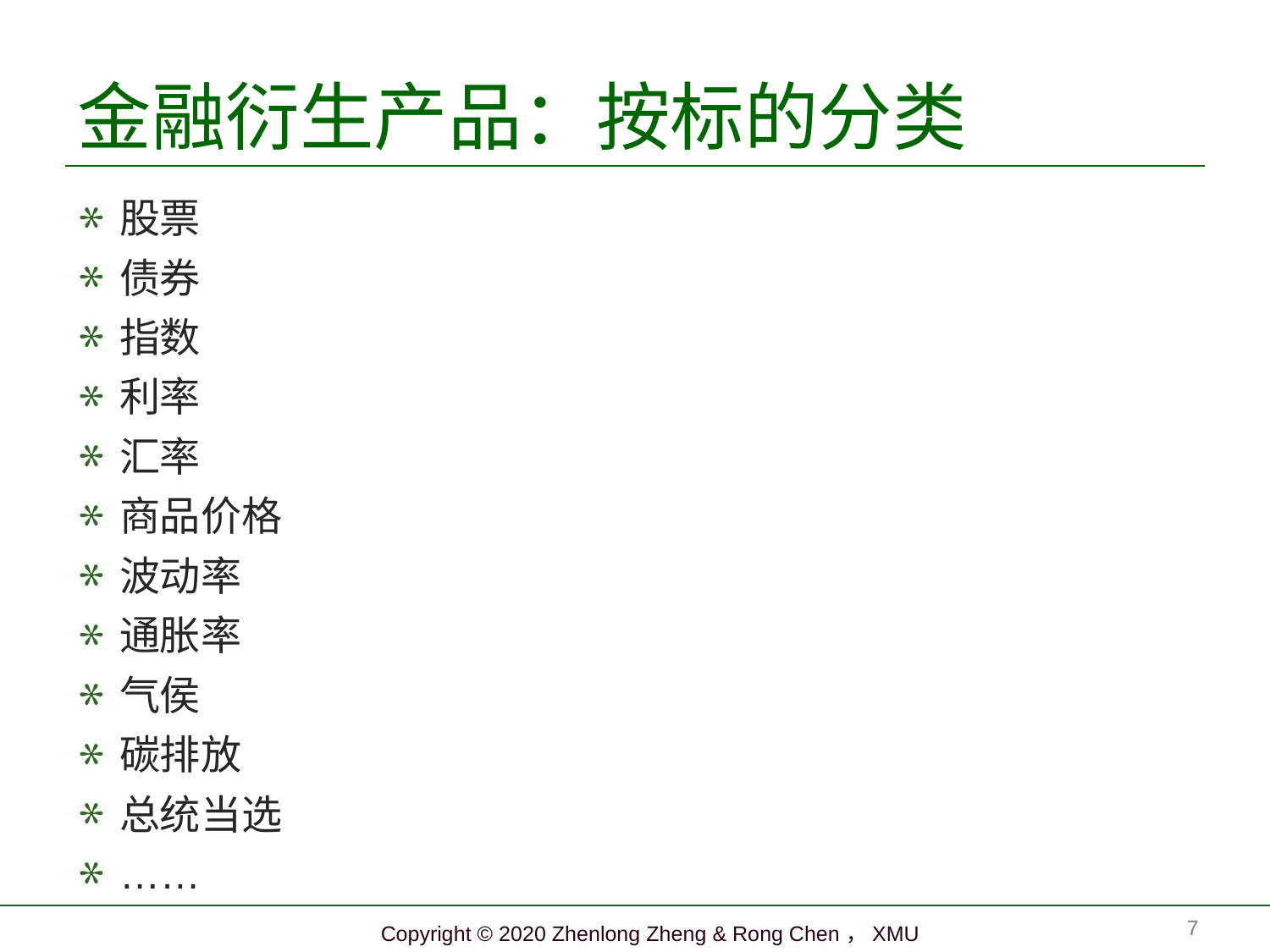

# 金融衍生产品：按标的分类
股票
债券
指数
利率
汇率
商品价格
波动率
通胀率
气侯
碳排放
总统当选
……
7